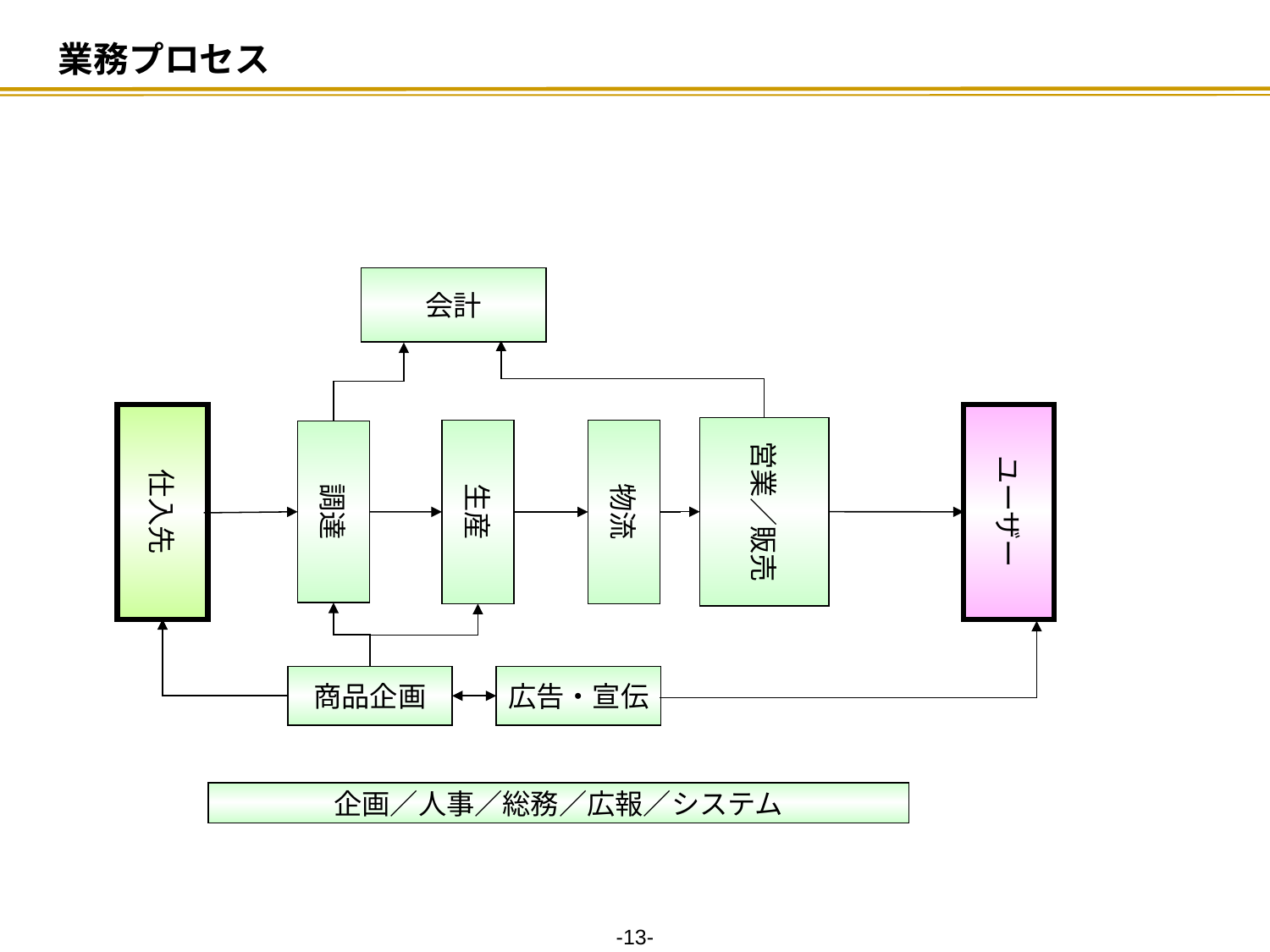

# 業務プロセス

会計

仕入先
ユーザー
営業／販売
生産
物流
調達

商品企画
広告・宣伝
企画／人事／総務／広報／システム

-13-